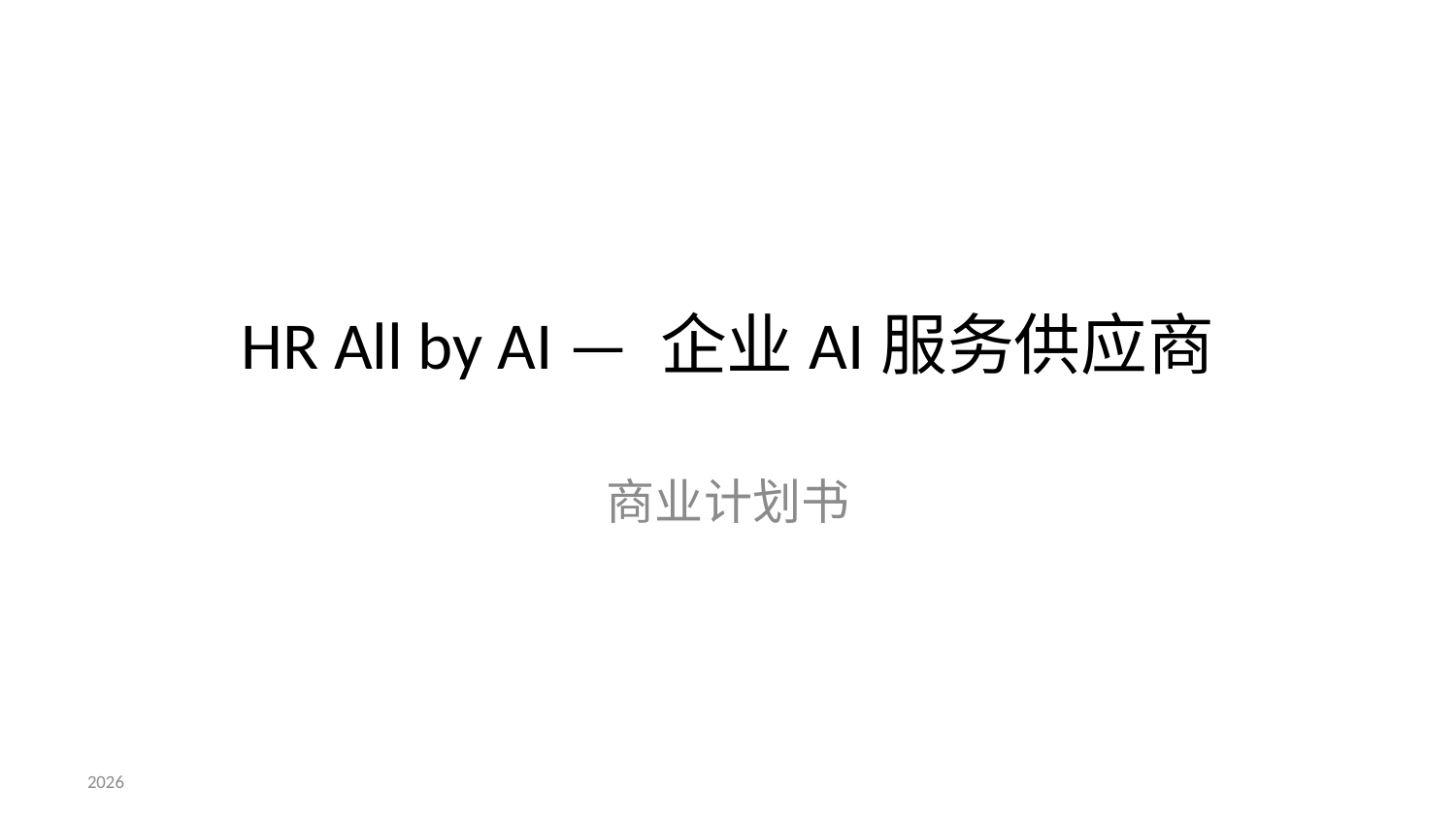

# HR All by AI — 企业AI服务供应商
商业计划书
2026